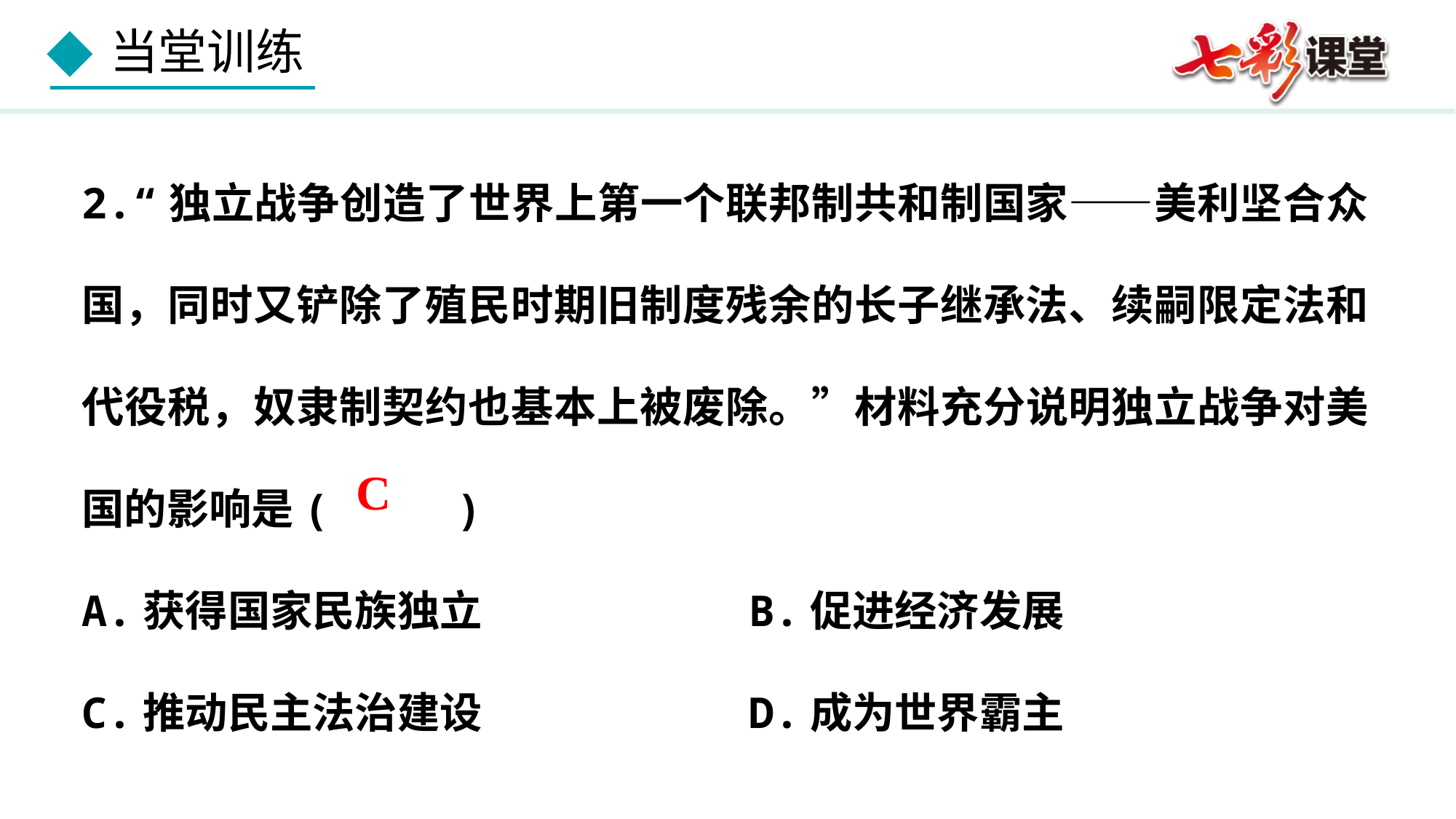

2.“独立战争创造了世界上第一个联邦制共和制国家——美利坚合众国，同时又铲除了殖民时期旧制度残余的长子继承法、续嗣限定法和代役税，奴隶制契约也基本上被废除。”材料充分说明独立战争对美国的影响是(     )
A.获得国家民族独立	B.促进经济发展
C.推动民主法治建设	D.成为世界霸主
C